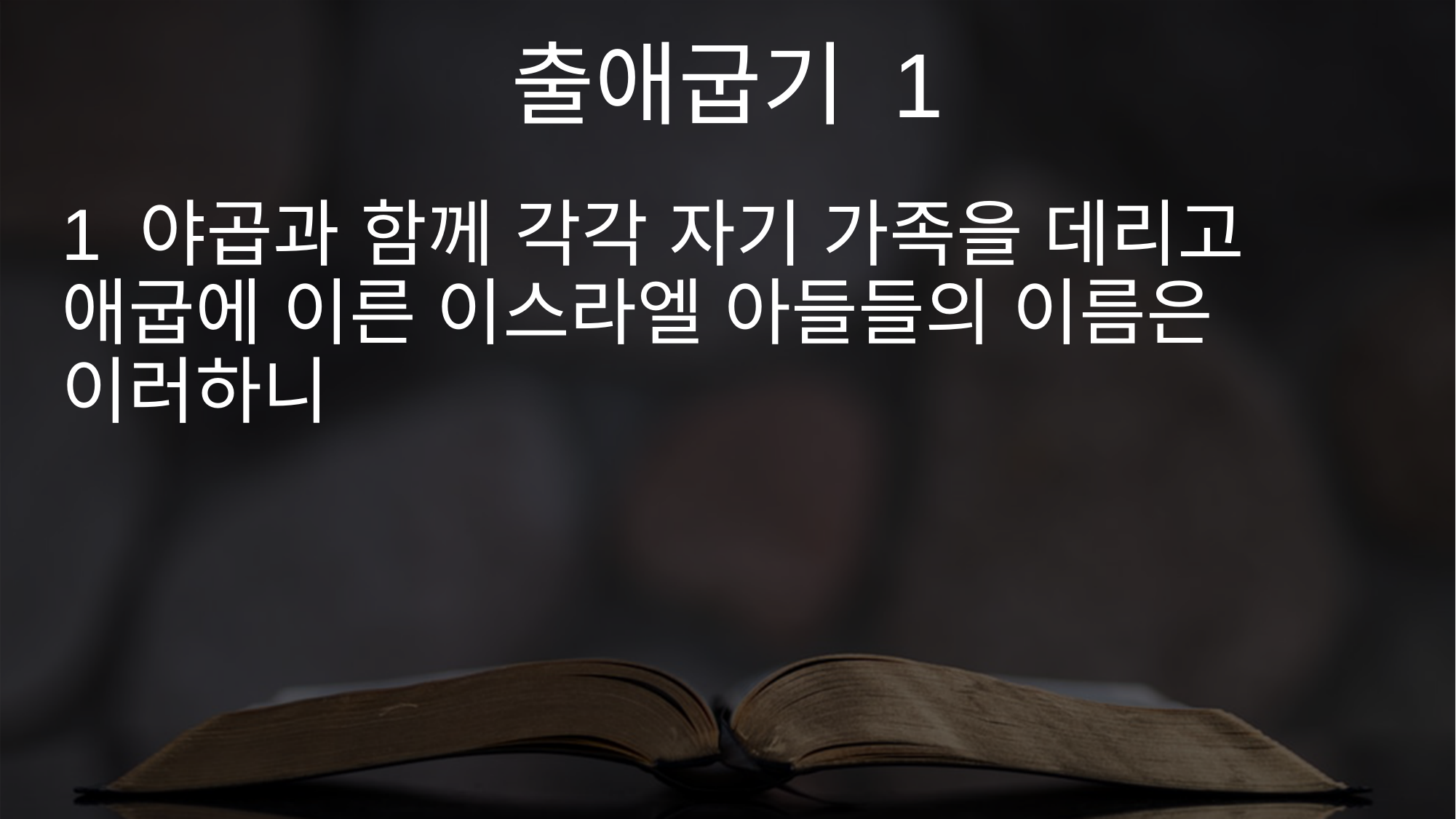

출애굽기 1
1 야곱과 함께 각각 자기 가족을 데리고 애굽에 이른 이스라엘 아들들의 이름은 이러하니